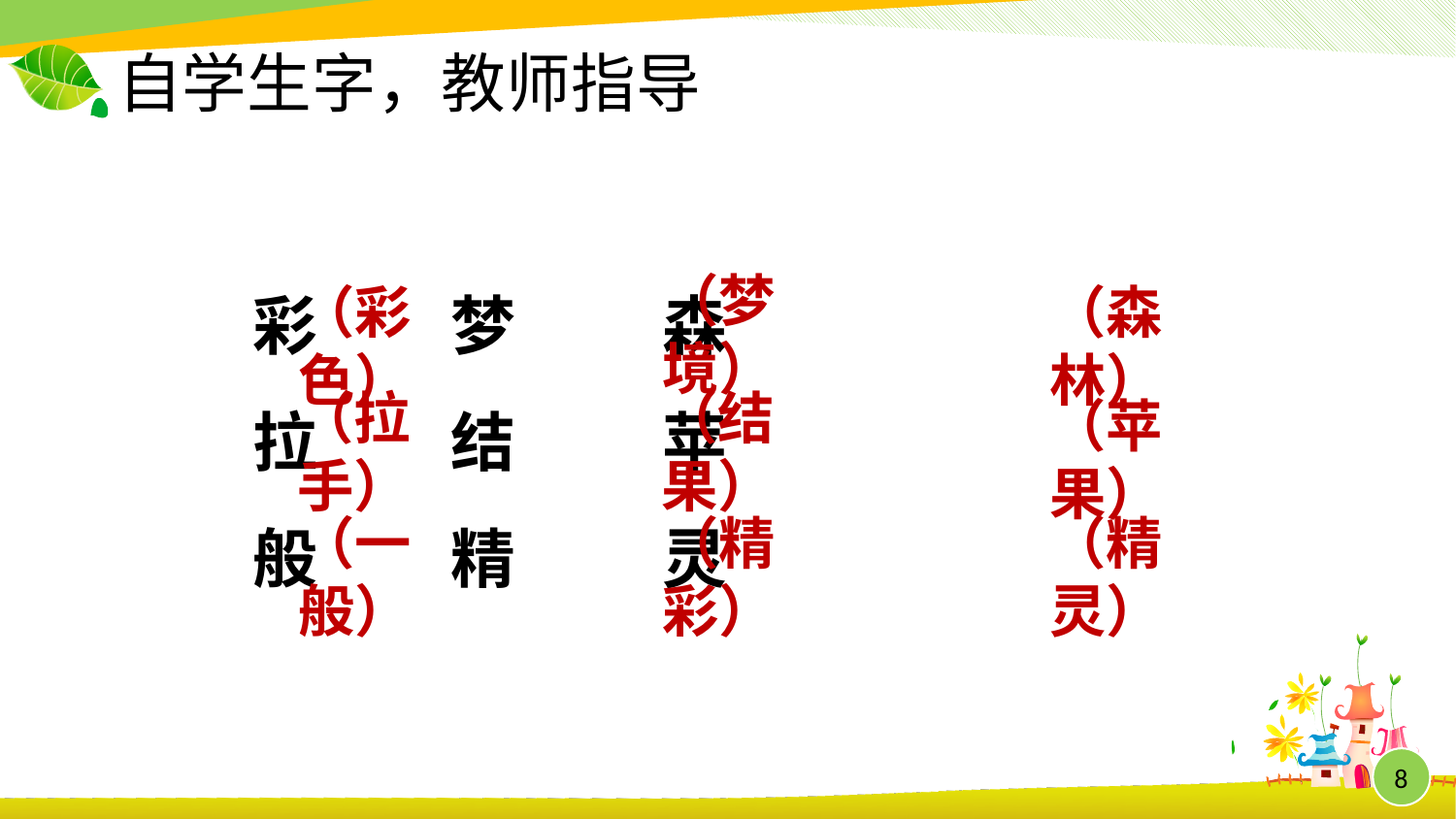

# 自学生字，教师指导
彩         梦          森
拉         结          苹
般         精          灵
（梦境）
（彩色）
（森林）
（拉手）
（结果）
（苹果）
（一般）
（精彩）
（精灵）